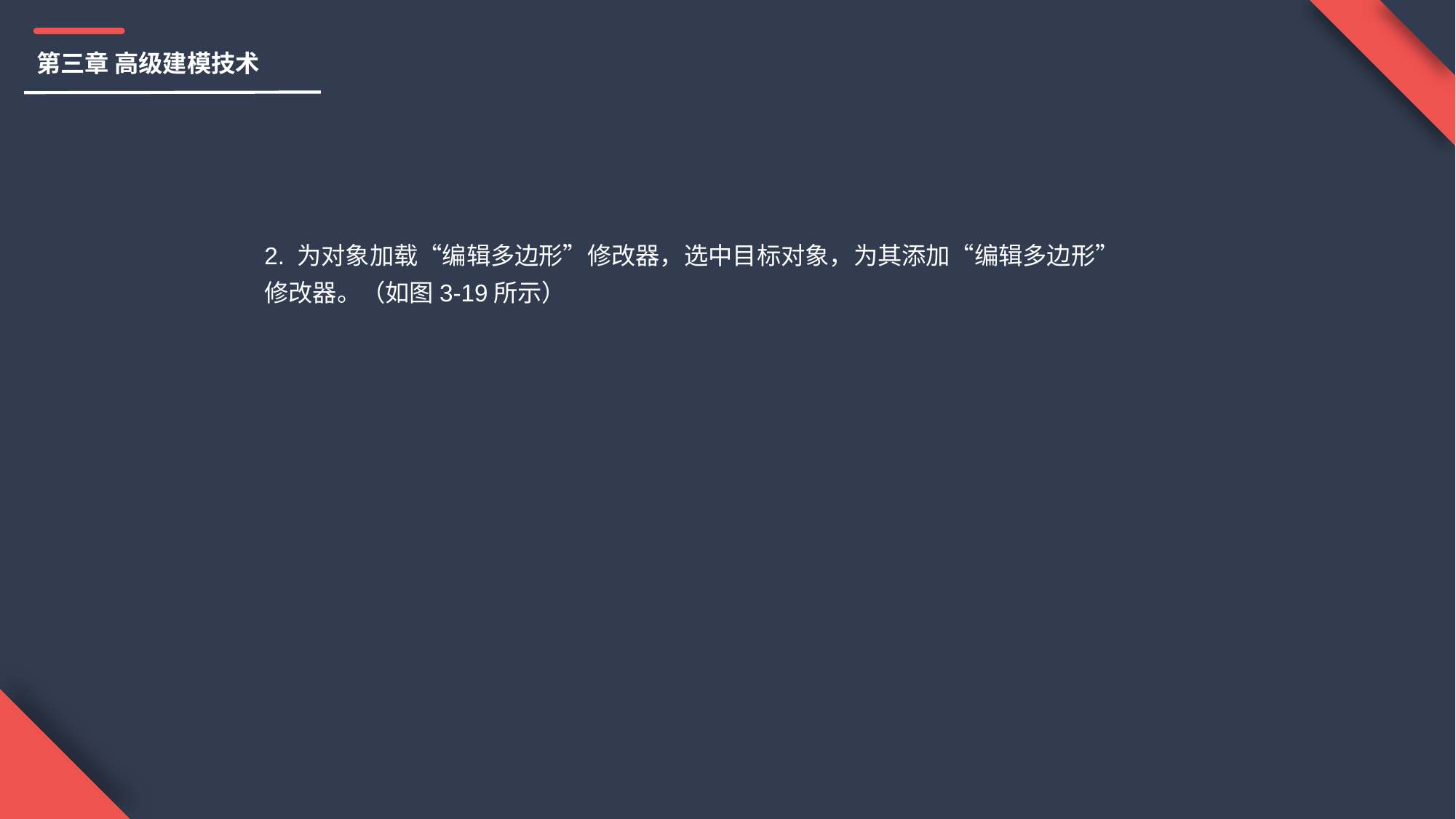

第三章 高级建模技术
2. 为对象加载“编辑多边形”修改器，选中目标对象，为其添加“编辑多边形”修改器。（如图3-19所示）